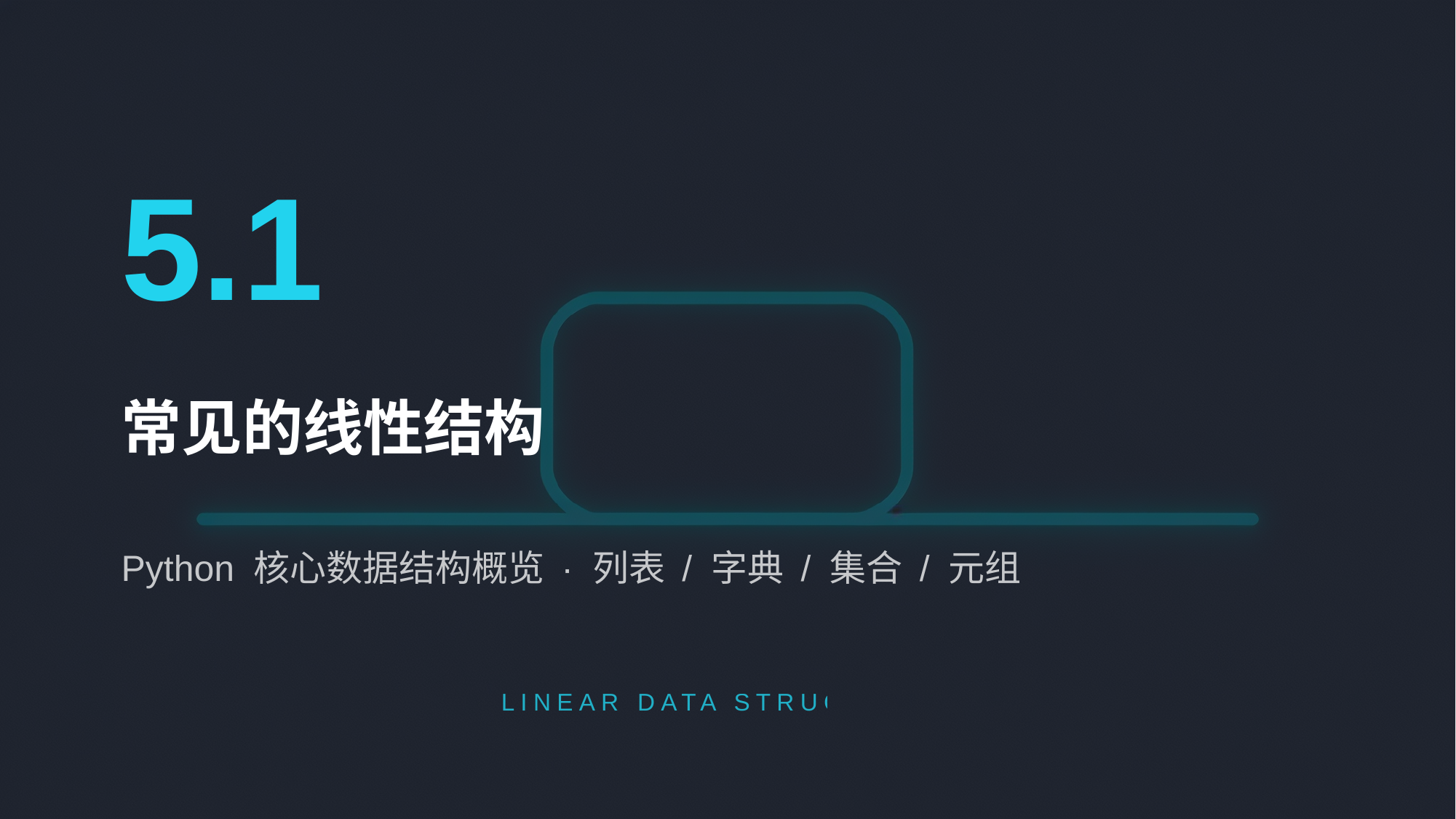

5.1
常见的线性结构
Python 核心数据结构概览 · 列表 / 字典 / 集合 / 元组
LINEAR DATA STRUCTURES